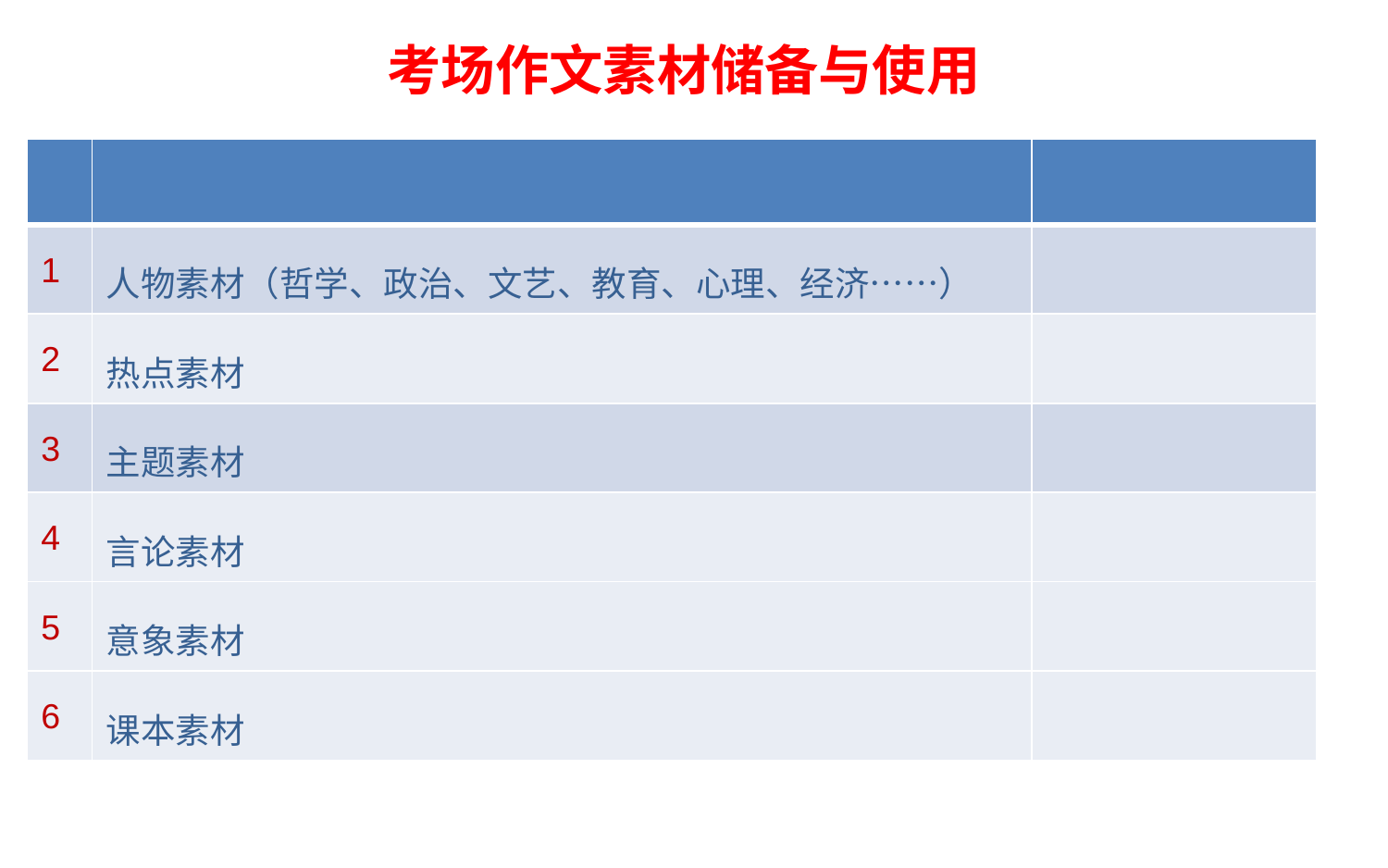

# 考场作文素材储备与使用
|  |  |  |
| --- | --- | --- |
| 1 | 人物素材（哲学、政治、文艺、教育、心理、经济……） |  |
| 2 | 热点素材 |  |
| 3 | 主题素材 |  |
| 4 | 言论素材 |  |
| 5 | 意象素材 |  |
| 6 | 课本素材 |  |